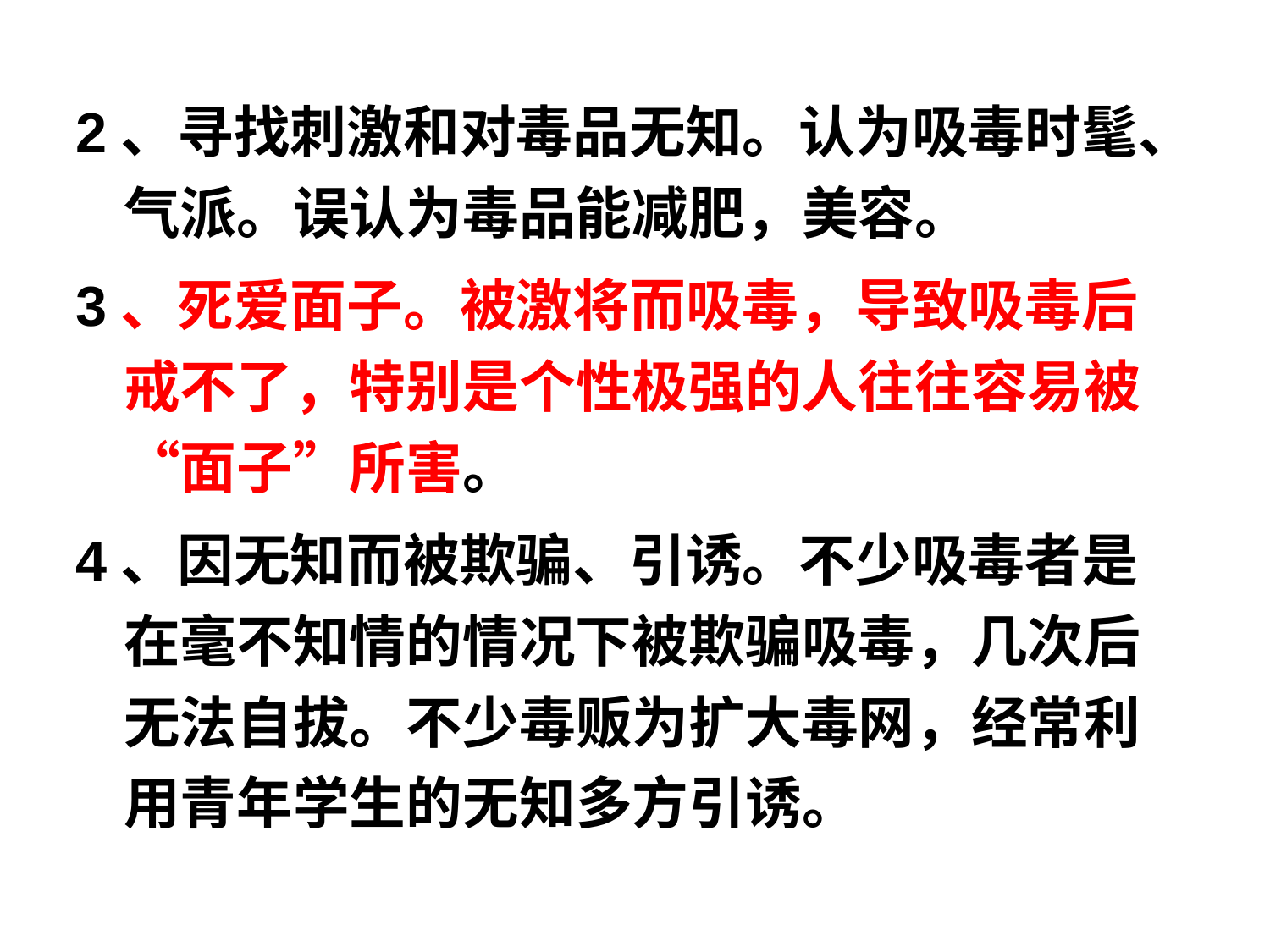

2、寻找刺激和对毒品无知。认为吸毒时髦、气派。误认为毒品能减肥，美容。
3、死爱面子。被激将而吸毒，导致吸毒后戒不了，特别是个性极强的人往往容易被“面子”所害。
4、因无知而被欺骗、引诱。不少吸毒者是在毫不知情的情况下被欺骗吸毒，几次后无法自拔。不少毒贩为扩大毒网，经常利用青年学生的无知多方引诱。